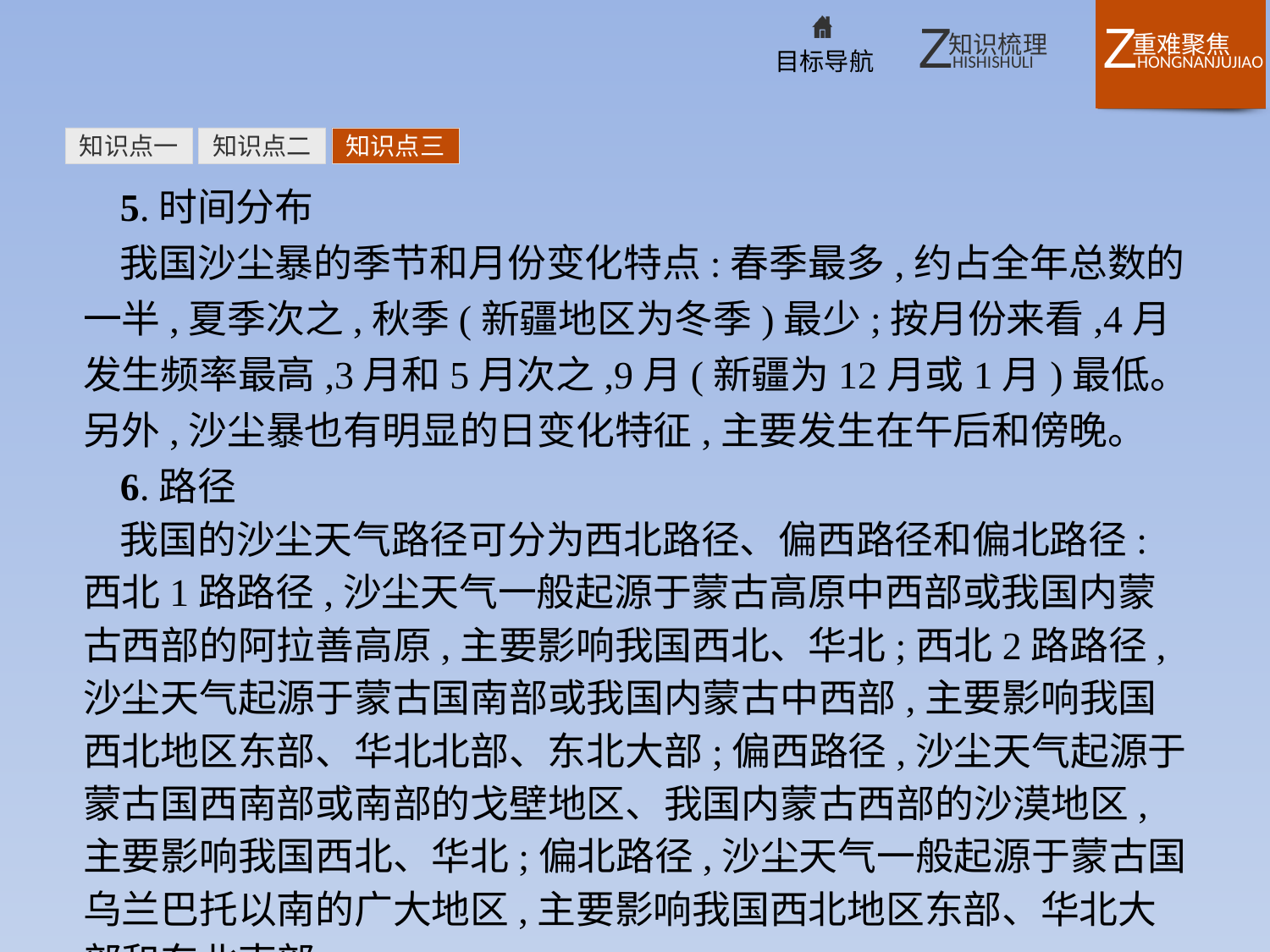

知识点一
知识点二
知识点三
5.时间分布
我国沙尘暴的季节和月份变化特点:春季最多,约占全年总数的一半,夏季次之,秋季(新疆地区为冬季)最少;按月份来看,4月发生频率最高,3月和5月次之,9月(新疆为12月或1月)最低。另外,沙尘暴也有明显的日变化特征,主要发生在午后和傍晚。
6.路径
我国的沙尘天气路径可分为西北路径、偏西路径和偏北路径:西北1路路径,沙尘天气一般起源于蒙古高原中西部或我国内蒙古西部的阿拉善高原,主要影响我国西北、华北;西北2路路径,沙尘天气起源于蒙古国南部或我国内蒙古中西部,主要影响我国西北地区东部、华北北部、东北大部;偏西路径,沙尘天气起源于蒙古国西南部或南部的戈壁地区、我国内蒙古西部的沙漠地区,主要影响我国西北、华北;偏北路径,沙尘天气一般起源于蒙古国乌兰巴托以南的广大地区,主要影响我国西北地区东部、华北大部和东北南部。